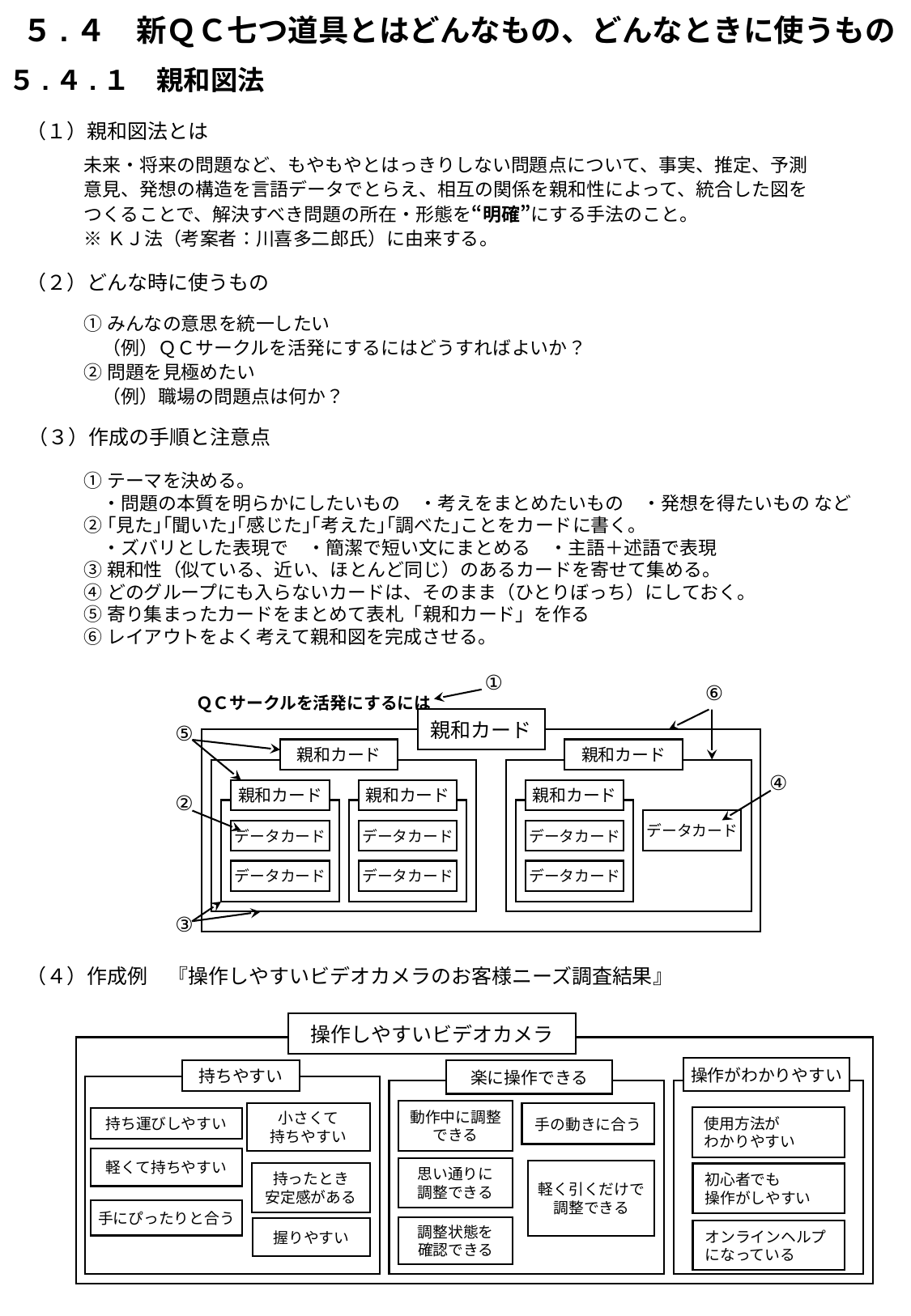

５.４　新ＱＣ七つ道具とはどんなもの、どんなときに使うもの
５.４.１　親和図法
（１）親和図法とは
未来・将来の問題など、もやもやとはっきりしない問題点について、事実、推定、予測
意見、発想の構造を言語データでとらえ、相互の関係を親和性によって、統合した図を
つくることで、解決すべき問題の所在・形態を“明確”にする手法のこと。
※ＫＪ法（考案者：川喜多二郎氏）に由来する。
（２）どんな時に使うもの
①みんなの意思を統一したい
　（例）ＱＣサークルを活発にするにはどうすればよいか？
②問題を見極めたい
　（例）職場の問題点は何か？
（３）作成の手順と注意点
①テーマを決める。
　・問題の本質を明らかにしたいもの　・考えをまとめたいもの　・発想を得たいもの など
②｢見た｣｢聞いた｣｢感じた｣｢考えた｣｢調べた｣ことをカードに書く。
　・ズバリとした表現で　・簡潔で短い文にまとめる　・主語＋述語で表現
③親和性（似ている、近い、ほとんど同じ）のあるカードを寄せて集める。
④どのグループにも入らないカードは、そのまま（ひとりぼっち）にしておく。
⑤寄り集まったカードをまとめて表札「親和カード」を作る
⑥レイアウトをよく考えて親和図を完成させる。
①
⑥
ＱＣサークルを活発にするには

親和カード

⑤

親和カード
親和カード

④
親和カード
親和カード
親和カード
②

データカード

データカード
データカード
データカード
データカード
データカード
データカード

③

（４）作成例　『操作しやすいビデオカメラのお客様ニーズ調査結果』
操作しやすいビデオカメラ

操作がわかりやすい
持ちやすい
楽に操作できる

動作中に調整
できる
小さくて
持ちやすい
手の動きに合う
使用方法が
わかりやすい
持ち運びしやすい
軽くて持ちやすい
思い通りに
調整できる
軽く引くだけで
調整できる
持ったとき
安定感がある
初心者でも
操作がしやすい
手にぴったりと合う
調整状態を
確認できる
握りやすい
オンラインヘルプ
になっている